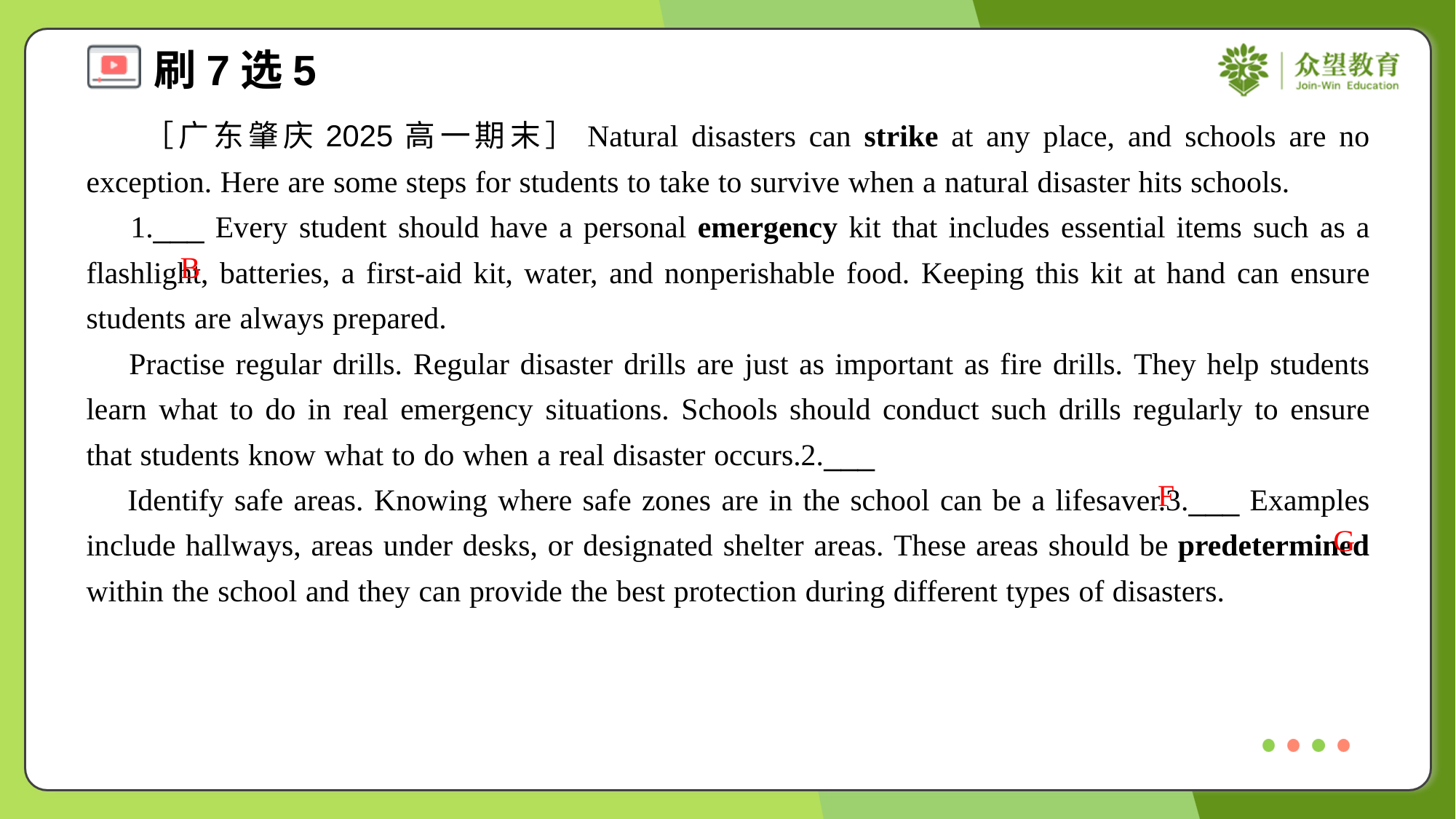

［广东肇庆2025高一期末］Natural disasters can strike at any place, and schools are no exception. Here are some steps for students to take to survive when a natural disaster hits schools.
    1.___ Every student should have a personal emergency kit that includes essential items such as a flashlight, batteries, a first-aid kit, water, and nonperishable food. Keeping this kit at hand can ensure students are always prepared.
    Practise regular drills. Regular disaster drills are just as important as fire drills. They help students learn what to do in real emergency situations. Schools should conduct such drills regularly to ensure that students know what to do when a real disaster occurs.2.___
    Identify safe areas. Knowing where safe zones are in the school can be a lifesaver.3.___ Examples include hallways, areas under desks, or designated shelter areas. These areas should be predetermined within the school and they can provide the best protection during different types of disasters.
B
F
G